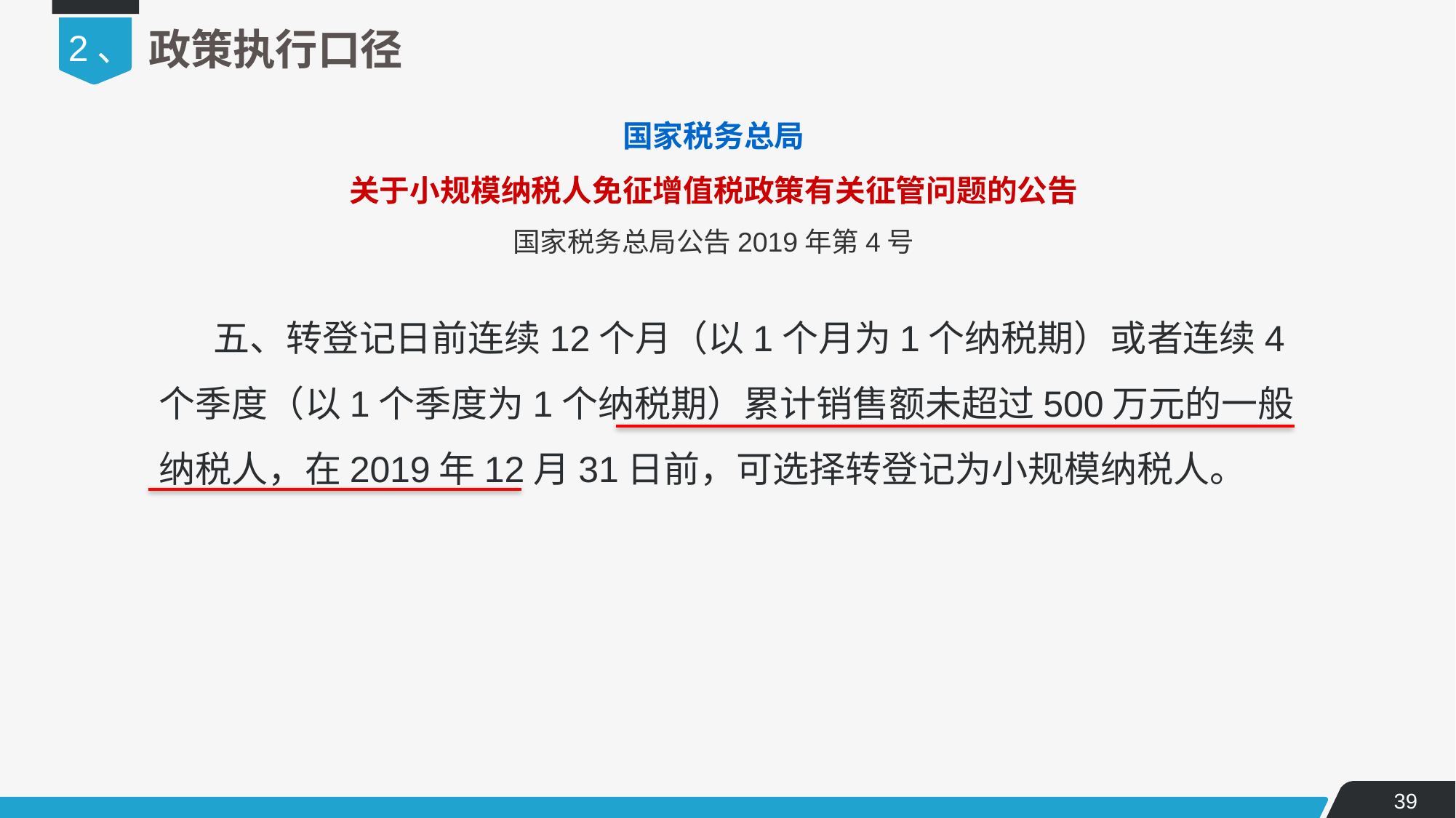

2、
政策执行口径
国家税务总局
关于小规模纳税人免征增值税政策有关征管问题的公告
国家税务总局公告2019年第4号
五、转登记日前连续12个月（以1个月为1个纳税期）或者连续4个季度（以1个季度为1个纳税期）累计销售额未超过500万元的一般纳税人，在2019年12月31日前，可选择转登记为小规模纳税人。